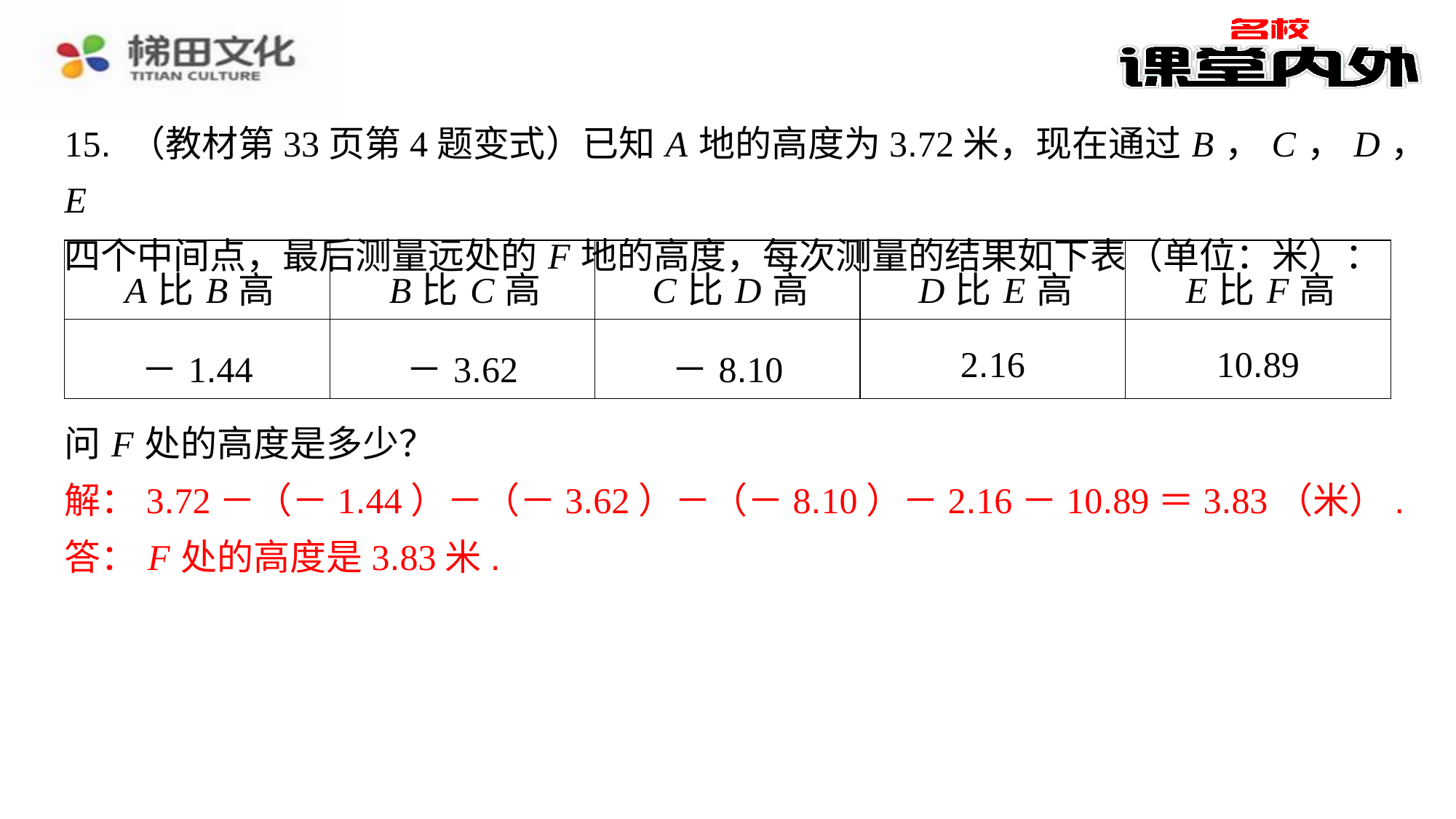

15. （教材第33页第4题变式）已知 A 地的高度为3.72米，现在通过 B ， C ， D ， E
四个中间点，最后测量远处的 F 地的高度，每次测量的结果如下表（单位：米）：
| A 比 B 高 | B 比 C 高 | C 比 D 高 | D 比 E 高 | E 比 F 高 |
| --- | --- | --- | --- | --- |
| －1.44 | －3.62 | －8.10 | 2.16 | 10.89 |
问 F 处的高度是多少？
解：3.72－（－1.44）－（－3.62）－（－8.10）－2.16－10.89＝3.83（米）.
答： F 处的高度是3.83米.
解：3.72－（－1.44）－（－3.62）－（－8.10）－2.16－10.89＝3.83（米）.
答： F 处的高度是3.83米.